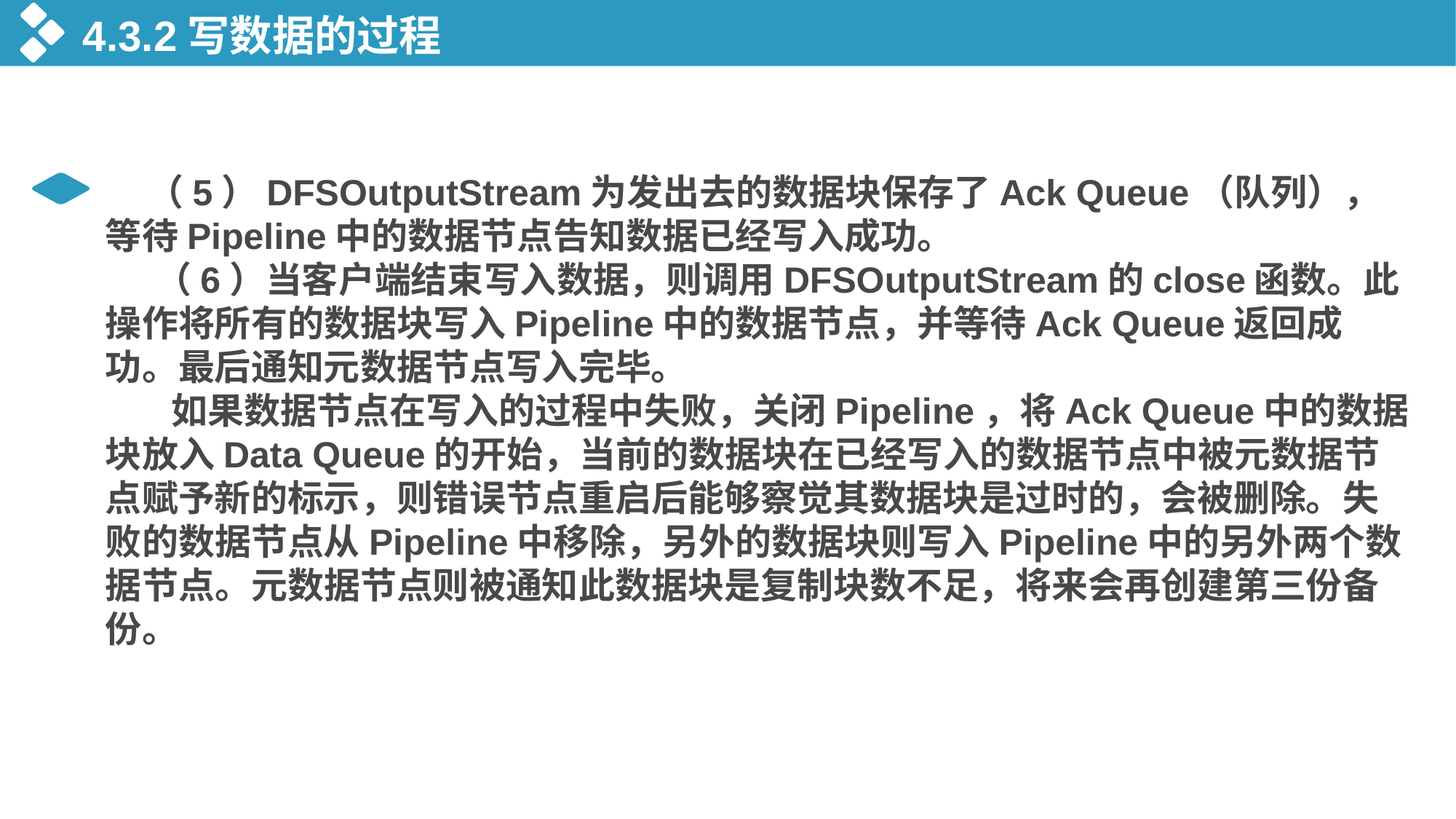

4.3.2写数据的过程
     （5）DFSOutputStream为发出去的数据块保存了Ack Queue（队列），等待Pipeline中的数据节点告知数据已经写入成功。
     （6）当客户端结束写入数据，则调用DFSOutputStream的close函数。此操作将所有的数据块写入Pipeline中的数据节点，并等待Ack Queue返回成功。最后通知元数据节点写入完毕。
       如果数据节点在写入的过程中失败，关闭Pipeline，将Ack Queue中的数据块放入Data Queue的开始，当前的数据块在已经写入的数据节点中被元数据节点赋予新的标示，则错误节点重启后能够察觉其数据块是过时的，会被删除。失败的数据节点从Pipeline中移除，另外的数据块则写入Pipeline中的另外两个数据节点。元数据节点则被通知此数据块是复制块数不足，将来会再创建第三份备份。